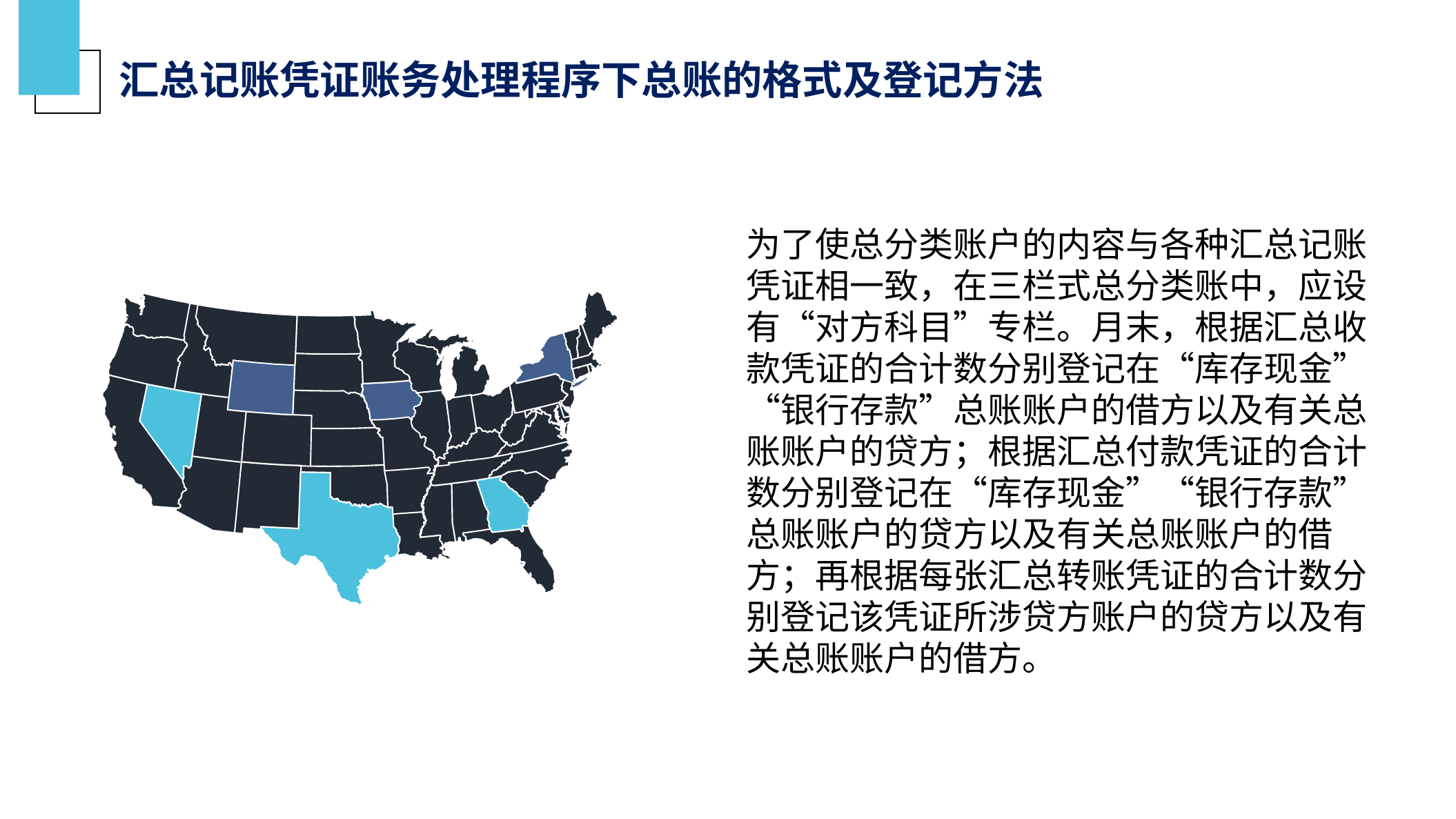

汇总记账凭证账务处理程序下总账的格式及登记方法
为了使总分类账户的内容与各种汇总记账凭证相一致，在三栏式总分类账中，应设有“对方科目”专栏。月末，根据汇总收款凭证的合计数分别登记在“库存现金”“银行存款”总账账户的借方以及有关总账账户的贷方；根据汇总付款凭证的合计数分别登记在“库存现金”“银行存款”总账账户的贷方以及有关总账账户的借方；再根据每张汇总转账凭证的合计数分别登记该凭证所涉贷方账户的贷方以及有关总账账户的借方。